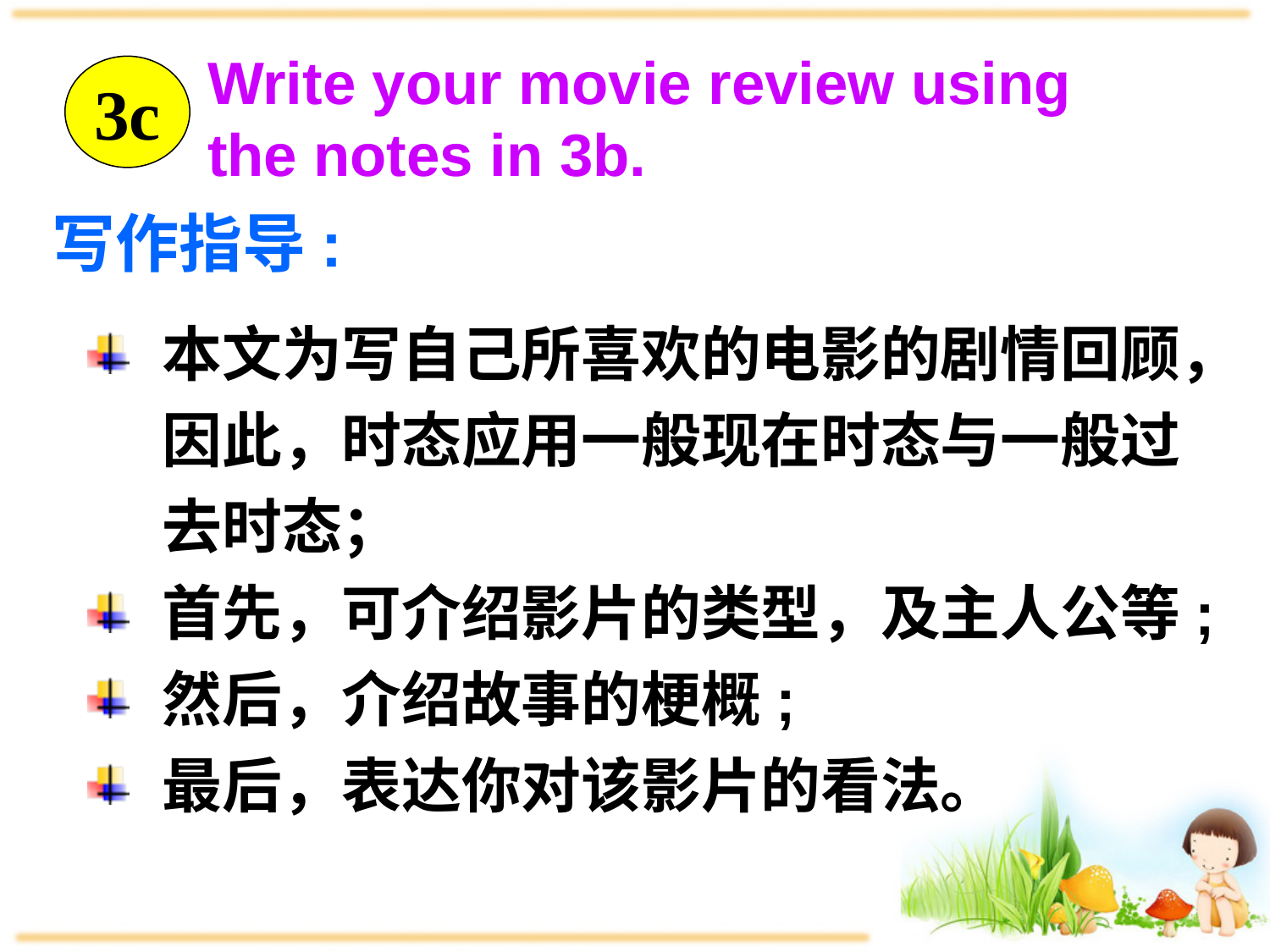

Write your movie review using the notes in 3b.
3c
写作指导:
本文为写自己所喜欢的电影的剧情回顾，因此，时态应用一般现在时态与一般过去时态；
首先，可介绍影片的类型，及主人公等;
然后，介绍故事的梗概;
最后，表达你对该影片的看法。